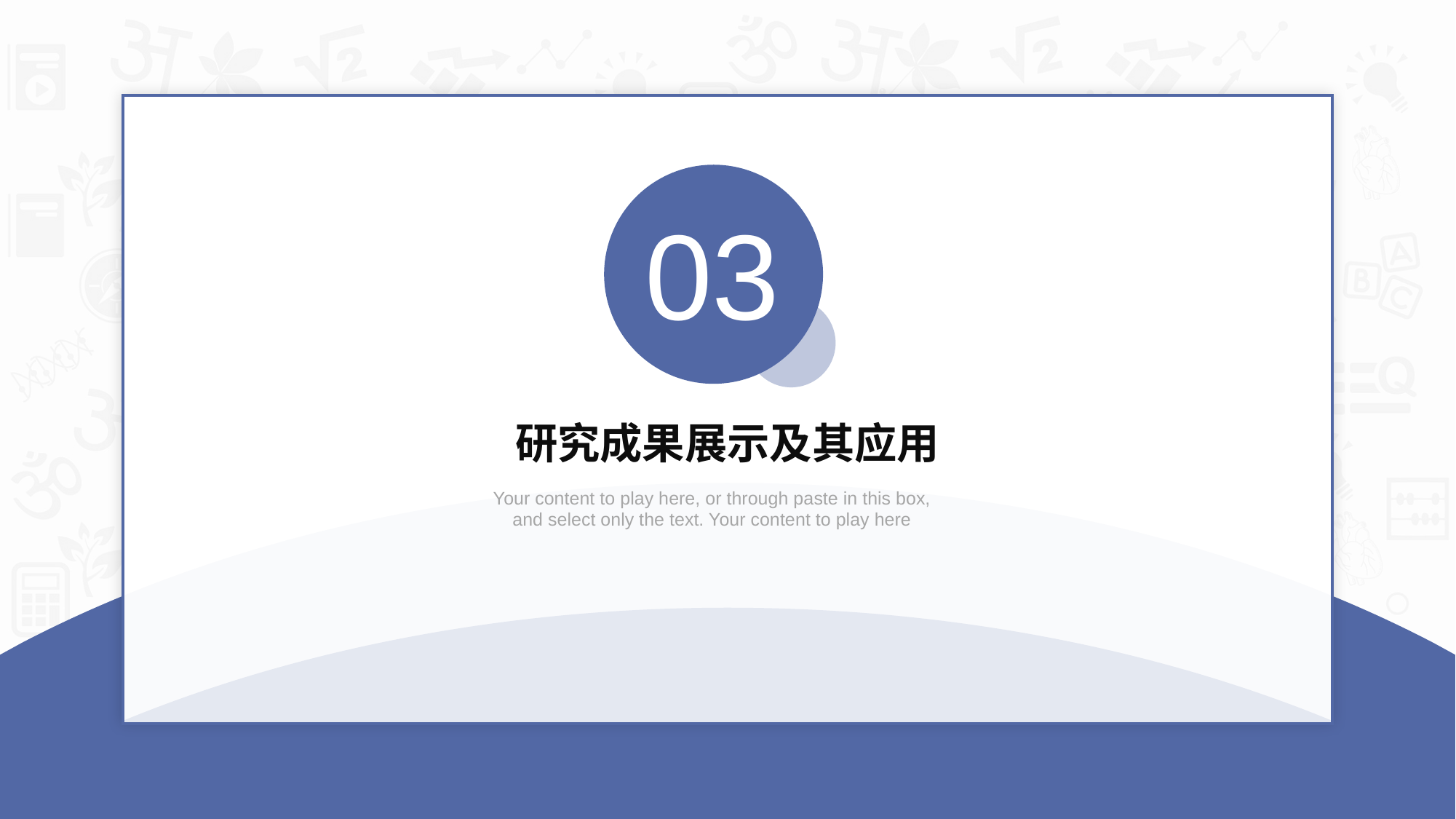

03
研究成果展示及其应用
Your content to play here, or through paste in this box, and select only the text. Your content to play here